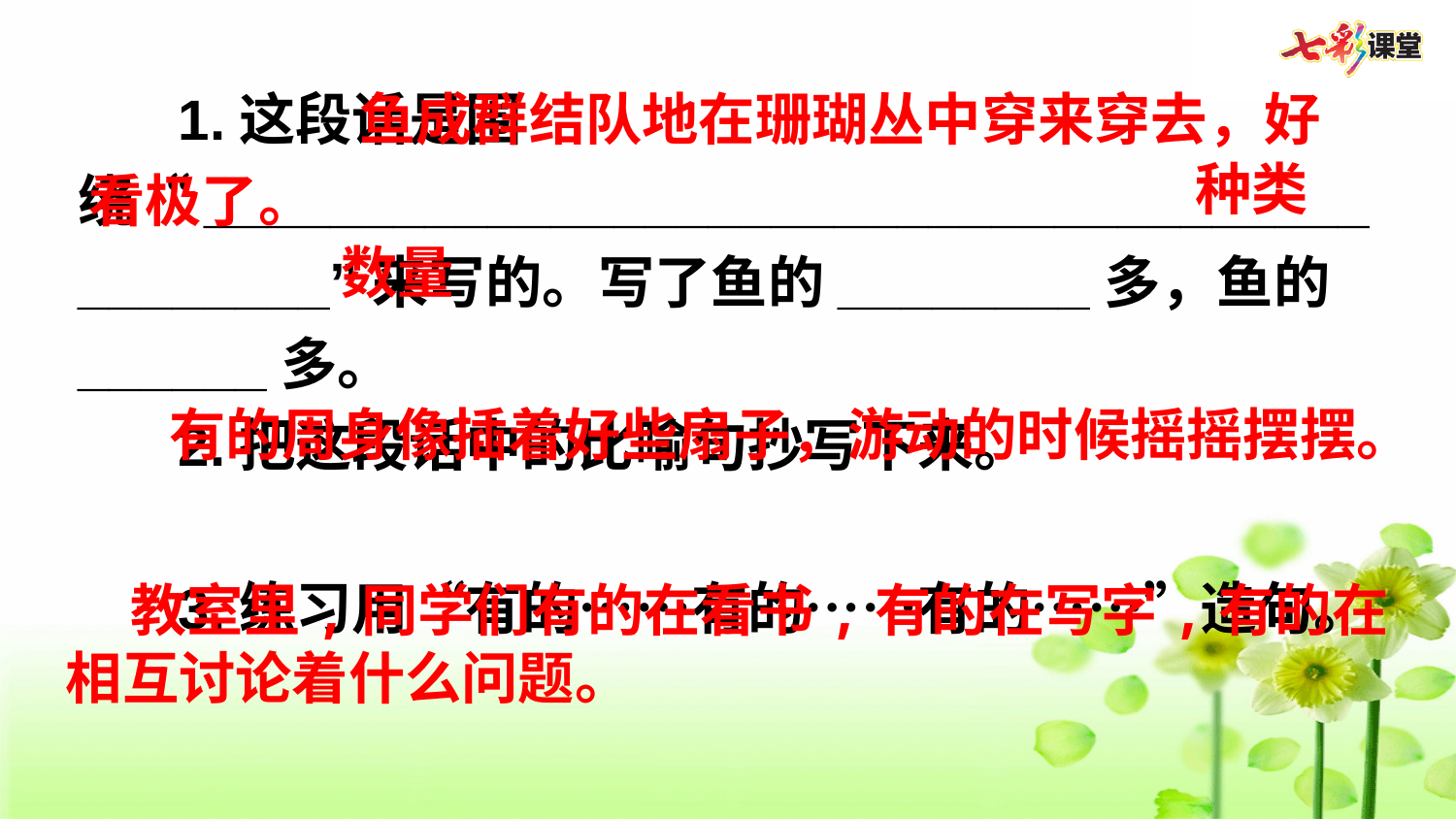

1.这段话是围绕“_____________________________________________”来写的。写了鱼的________多，鱼的______多。
2.把这段话中的比喻句抄写下来。

3.练习用“有的……有的……有的……”造句。
                    鱼成群结队地在珊瑚丛中穿来穿去，好看极了。
种类
数量
有的周身像插着好些扇子，游动的时候摇摇摆摆。
    教室里,同学们有的在看书,有的在写字,有的在相互讨论着什么问题。